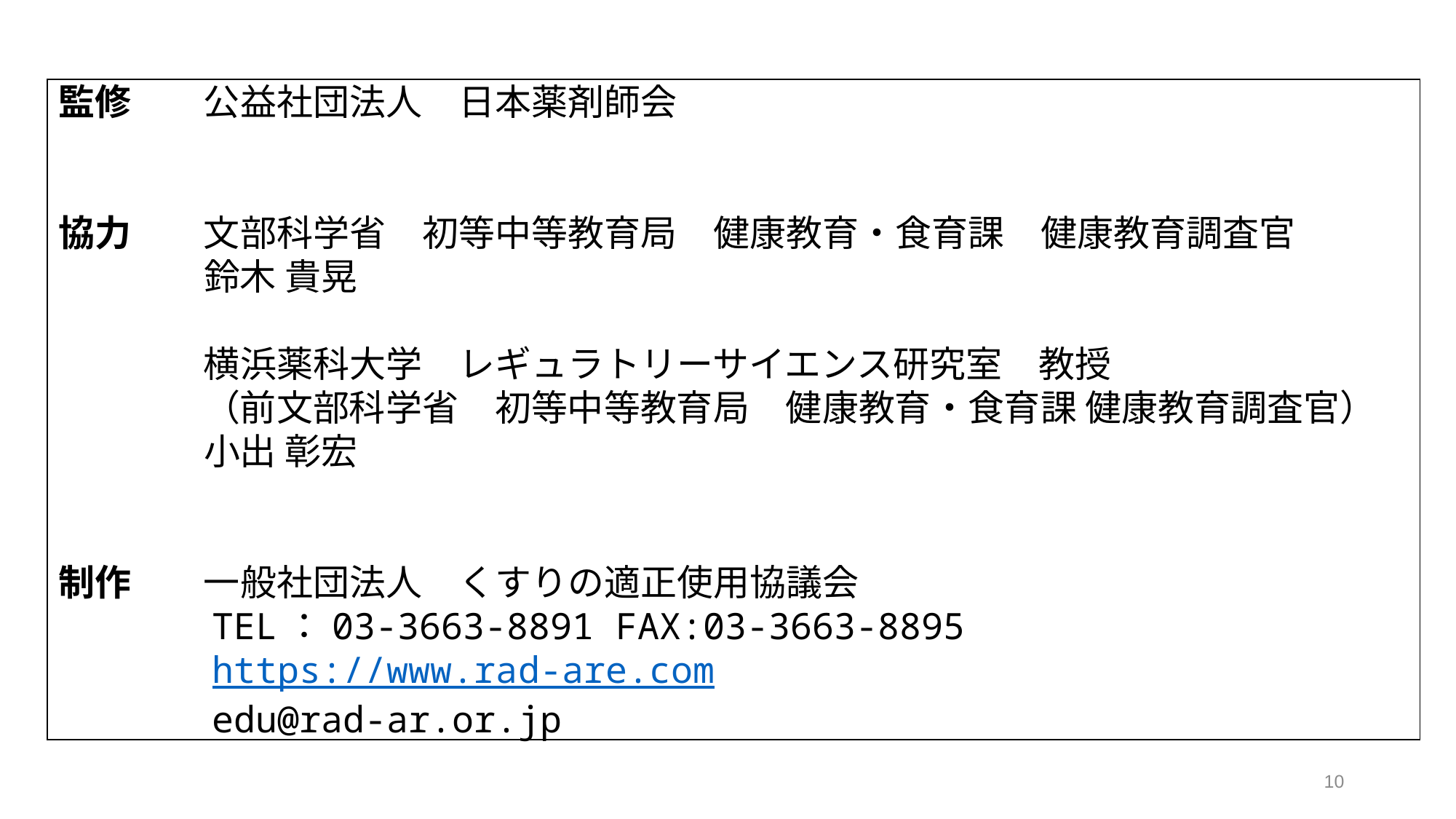

監修　　公益社団法人　日本薬剤師会

協力　　文部科学省　初等中等教育局　健康教育・食育課　健康教育調査官
　　　　鈴木 貴晃

　　　　横浜薬科大学　レギュラトリーサイエンス研究室　教授
　　　　（前文部科学省　初等中等教育局　健康教育・食育課 健康教育調査官）
　　　　小出 彰宏

制作　　一般社団法人　くすりの適正使用協議会
　　　　TEL：03-3663-8891 FAX:03-3663-8895
　　　　https://www.rad-are.com
　　　　edu@rad-ar.or.jp
10